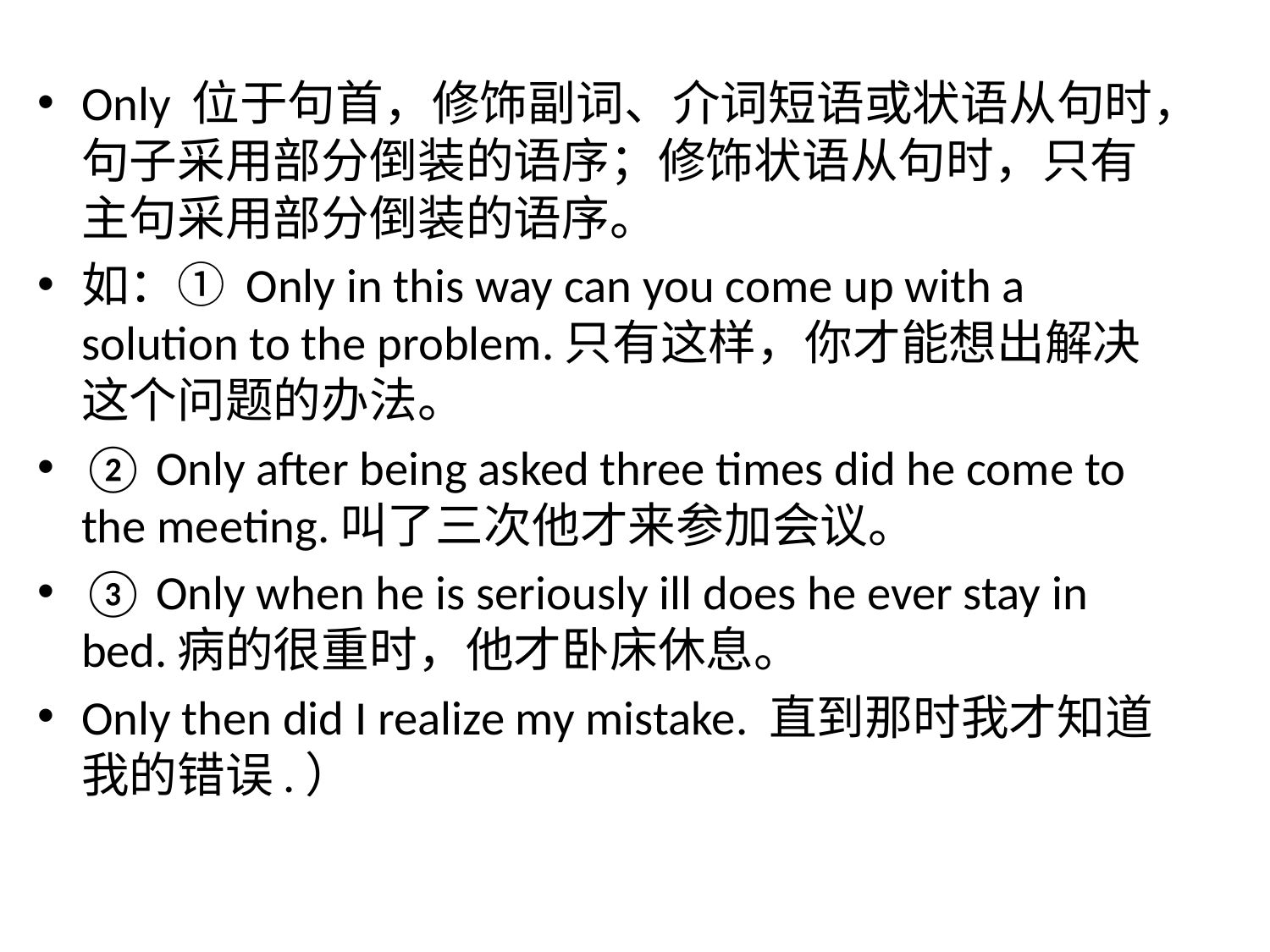

Only 位于句首，修饰副词、介词短语或状语从句时，句子采用部分倒装的语序；修饰状语从句时，只有主句采用部分倒装的语序。
如：① Only in this way can you come up with a solution to the problem.只有这样，你才能想出解决这个问题的办法。
② Only after being asked three times did he come to the meeting.叫了三次他才来参加会议。
③ Only when he is seriously ill does he ever stay in bed.病的很重时，他才卧床休息。
Only then did I realize my mistake. 直到那时我才知道我的错误.）